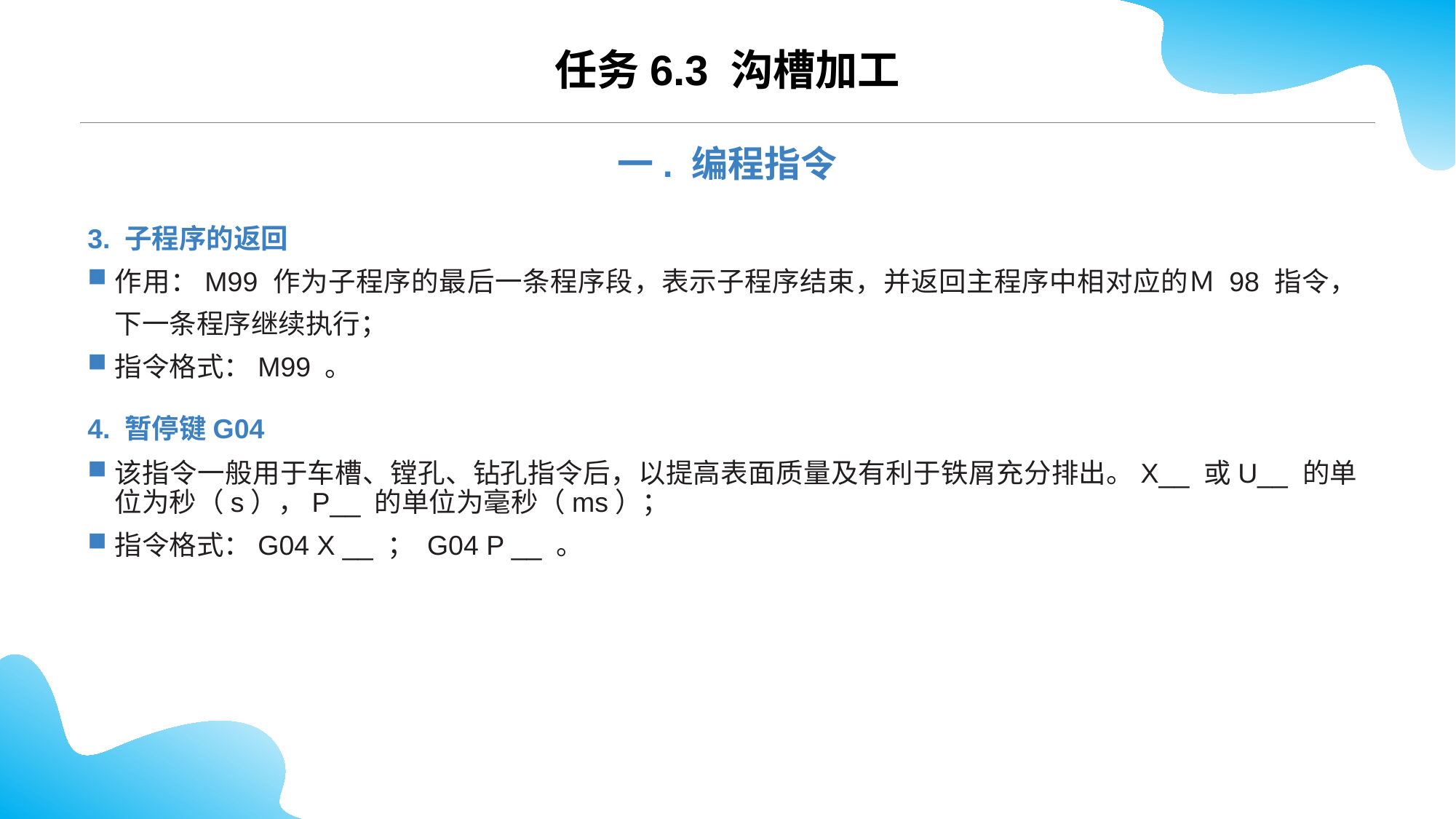

CONTENTS
任务6.3 沟槽加工
一. 编程指令
3. 子程序的返回
作用：M99 作为子程序的最后一条程序段，表示子程序结束，并返回主程序中相对应的Ｍ 98 指令，下一条程序继续执行；
指令格式：M99 。
4. 暂停键G04
该指令一般用于车槽、镗孔、钻孔指令后，以提高表面质量及有利于铁屑充分排出。X__ 或U__ 的单位为秒（s），P__ 的单位为毫秒（ms）；
指令格式：G04 X __ ； G04 P __ 。